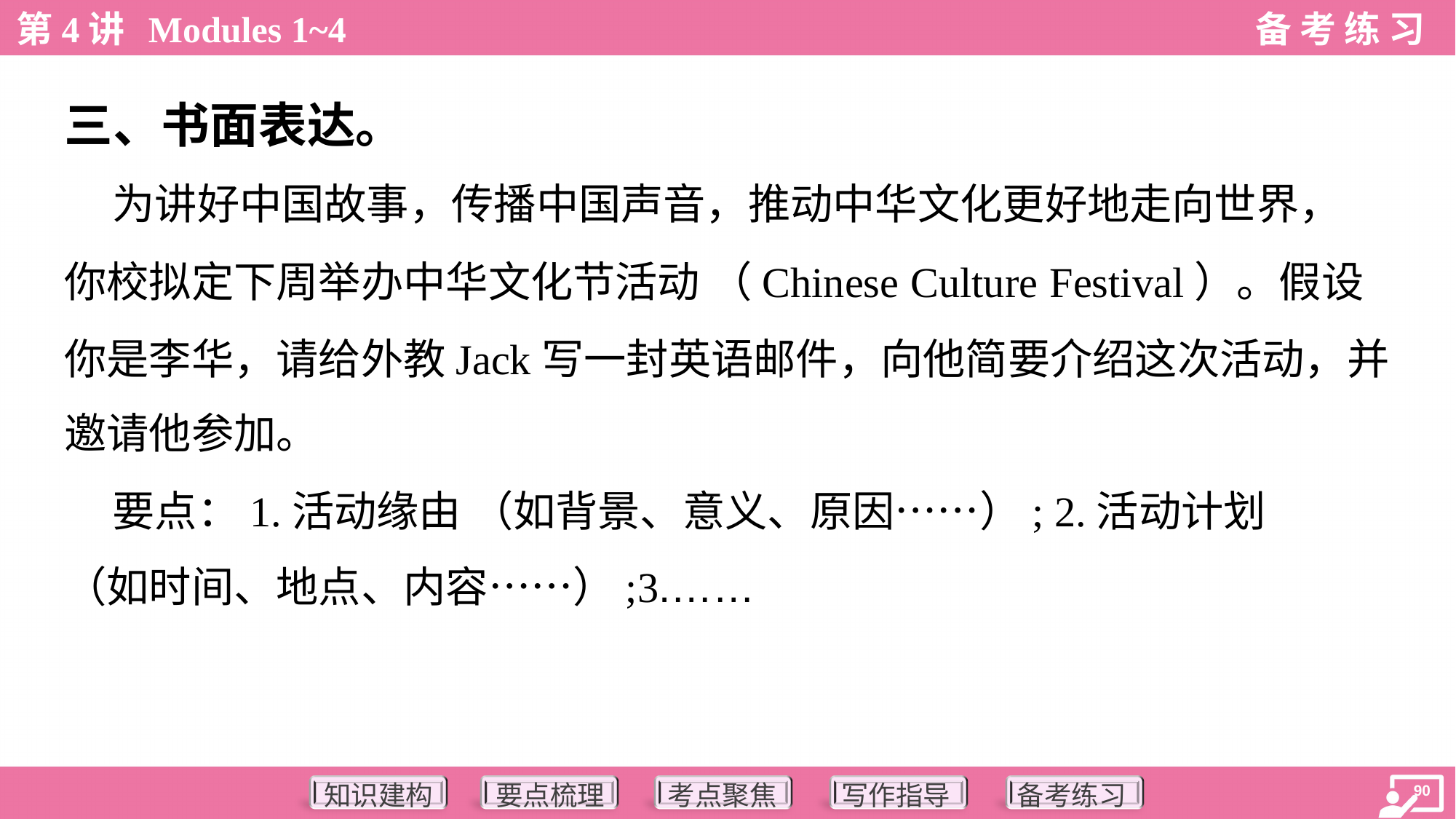

三、书面表达。
    为讲好中国故事，传播中国声音，推动中华文化更好地走向世界，
你校拟定下周举办中华文化节活动 （Chinese Culture Festival）。假设
你是李华，请给外教Jack写一封英语邮件，向他简要介绍这次活动，并
邀请他参加。
    要点：1.活动缘由 （如背景、意义、原因……）; 2.活动计划
（如时间、地点、内容……）;3.……